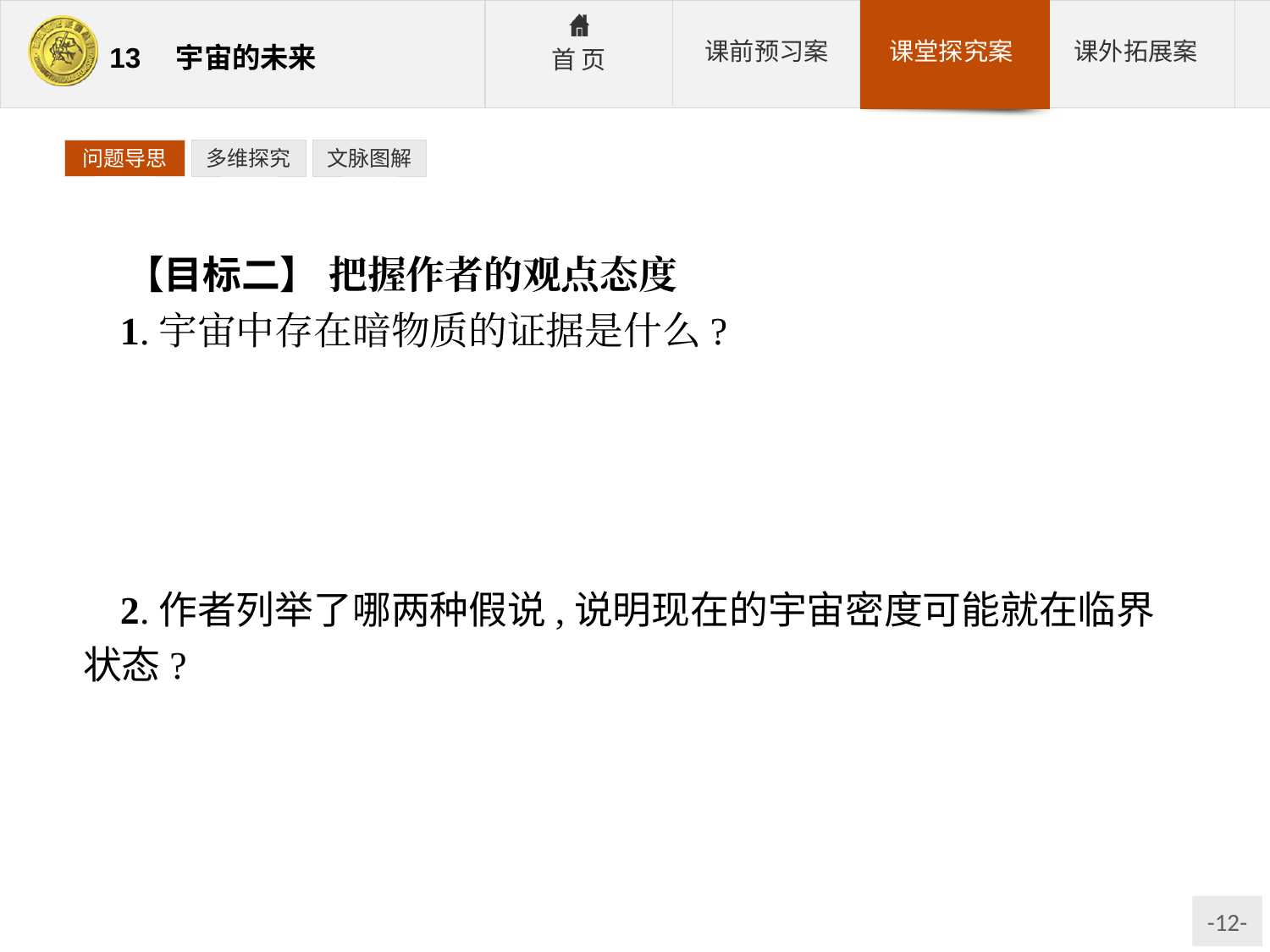

问题导思
多维探究
文脉图解
【目标二】 把握作者的观点态度
1.宇宙中存在暗物质的证据是什么?
参考答案:宇宙中存在暗物质的“一个证据来自于螺旋星系”,“必须存在某种看不见的物质形式,其引力吸引足以把这些旋转的星系牢牢抓住”;“另一个证据来自于星系团”,“要不是引力吸引把星系抓到一起,这些星系团就会飞散开去”。
2.作者列举了哪两种假说,说明现在的宇宙密度可能就在临界状态?
参考答案:作者列举了两种假说,“一种是所谓的人择原理”,另一种是“极早期宇宙的暴涨理论”。